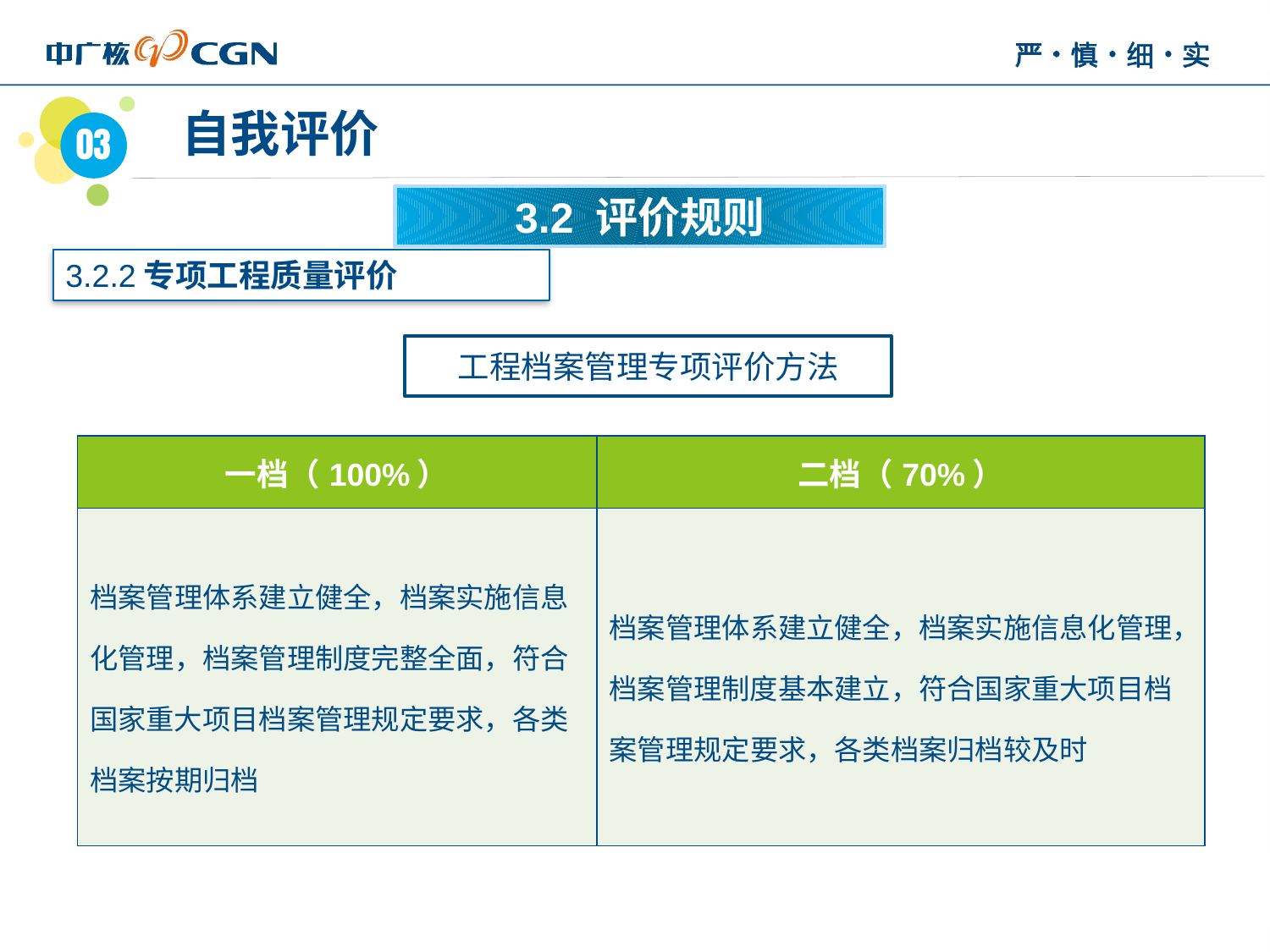

03

  自我评价

3.2 评价规则
3.2.2专项工程质量评价
工程档案管理专项评价方法
| 一档（100%） | 二档（70%） |
| --- | --- |
| 档案管理体系建立健全，档案实施信息化管理，档案管理制度完整全面，符合国家重大项目档案管理规定要求，各类档案按期归档 | 档案管理体系建立健全，档案实施信息化管理，档案管理制度基本建立，符合国家重大项目档案管理规定要求，各类档案归档较及时 |